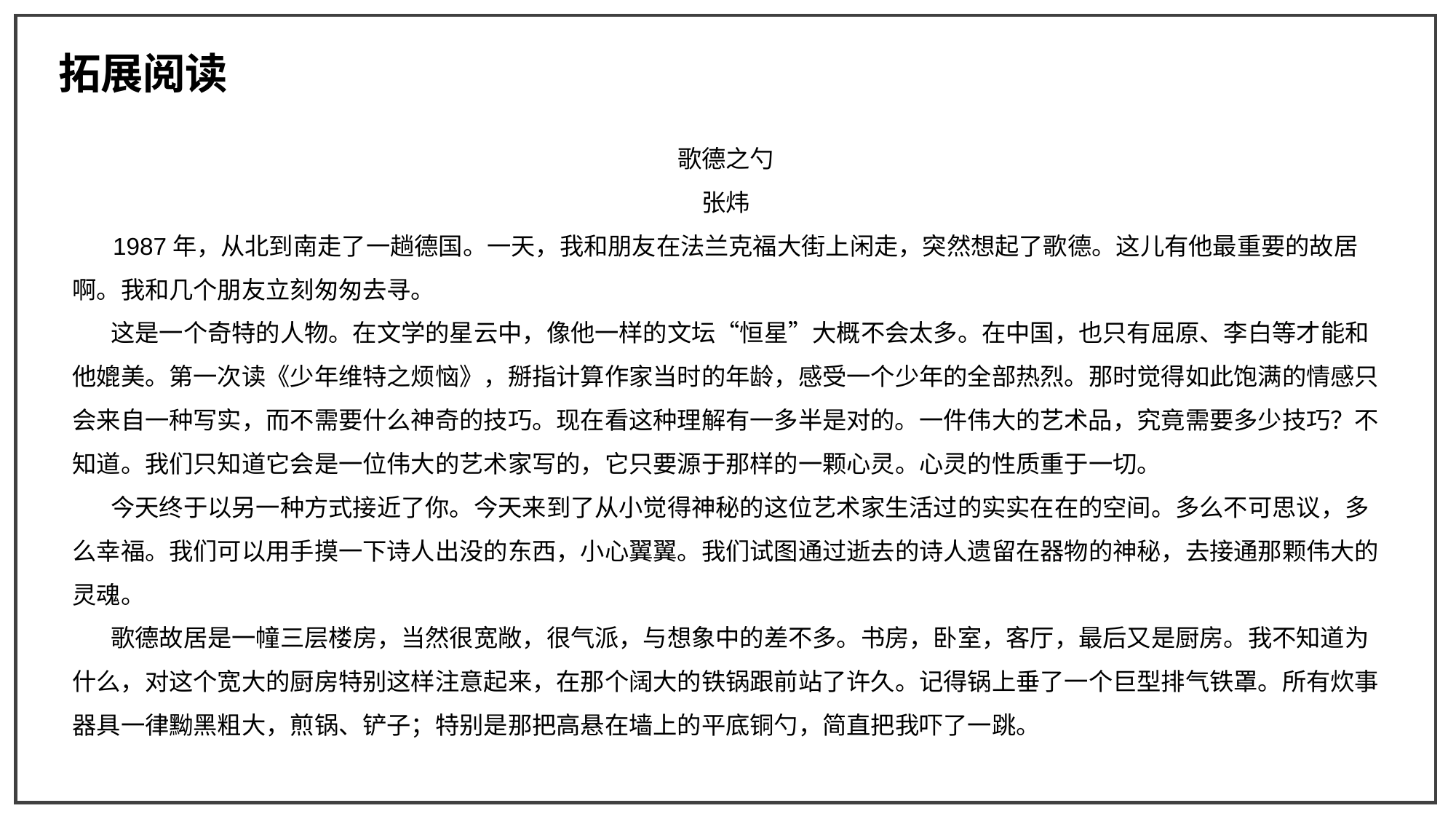

拓展阅读
歌德之勺
张炜
      1987年，从北到南走了一趟德国。一天，我和朋友在法兰克福大街上闲走，突然想起了歌德。这儿有他最重要的故居啊。我和几个朋友立刻匆匆去寻。
      这是一个奇特的人物。在文学的星云中，像他一样的文坛“恒星”大概不会太多。在中国，也只有屈原、李白等才能和他媲美。第一次读《少年维特之烦恼》，掰指计算作家当时的年龄，感受一个少年的全部热烈。那时觉得如此饱满的情感只会来自一种写实，而不需要什么神奇的技巧。现在看这种理解有一多半是对的。一件伟大的艺术品，究竟需要多少技巧？不知道。我们只知道它会是一位伟大的艺术家写的，它只要源于那样的一颗心灵。心灵的性质重于一切。
      今天终于以另一种方式接近了你。今天来到了从小觉得神秘的这位艺术家生活过的实实在在的空间。多么不可思议，多么幸福。我们可以用手摸一下诗人出没的东西，小心翼翼。我们试图通过逝去的诗人遗留在器物的神秘，去接通那颗伟大的灵魂。
      歌德故居是一幢三层楼房，当然很宽敞，很气派，与想象中的差不多。书房，卧室，客厅，最后又是厨房。我不知道为什么，对这个宽大的厨房特别这样注意起来，在那个阔大的铁锅跟前站了许久。记得锅上垂了一个巨型排气铁罩。所有炊事器具一律黝黑粗大，煎锅、铲子；特别是那把高悬在墙上的平底铜勺，简直把我吓了一跳。